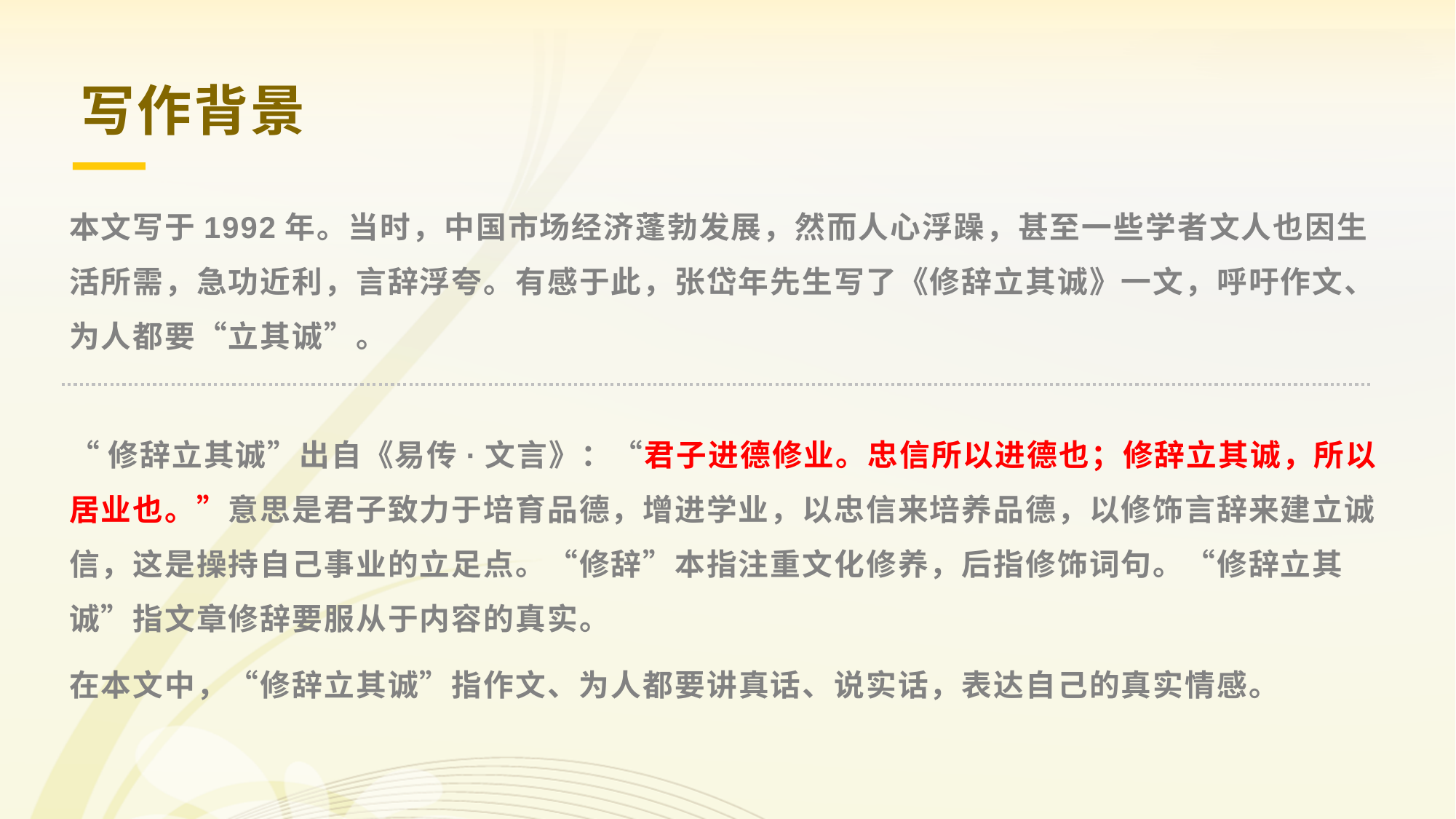

写作背景

本文写于1992年。当时，中国市场经济蓬勃发展，然而人心浮躁，甚至一些学者文人也因生活所需，急功近利，言辞浮夸。有感于此，张岱年先生写了《修辞立其诚》一文，呼吁作文、为人都要“立其诚”。
“修辞立其诚”出自《易传·文言》：“君子进德修业。忠信所以进德也；修辞立其诚，所以居业也。”意思是君子致力于培育品德，增进学业，以忠信来培养品德，以修饰言辞来建立诚信，这是操持自己事业的立足点。“修辞”本指注重文化修养，后指修饰词句。“修辞立其诚”指文章修辞要服从于内容的真实。
在本文中，“修辞立其诚”指作文、为人都要讲真话、说实话，表达自己的真实情感。